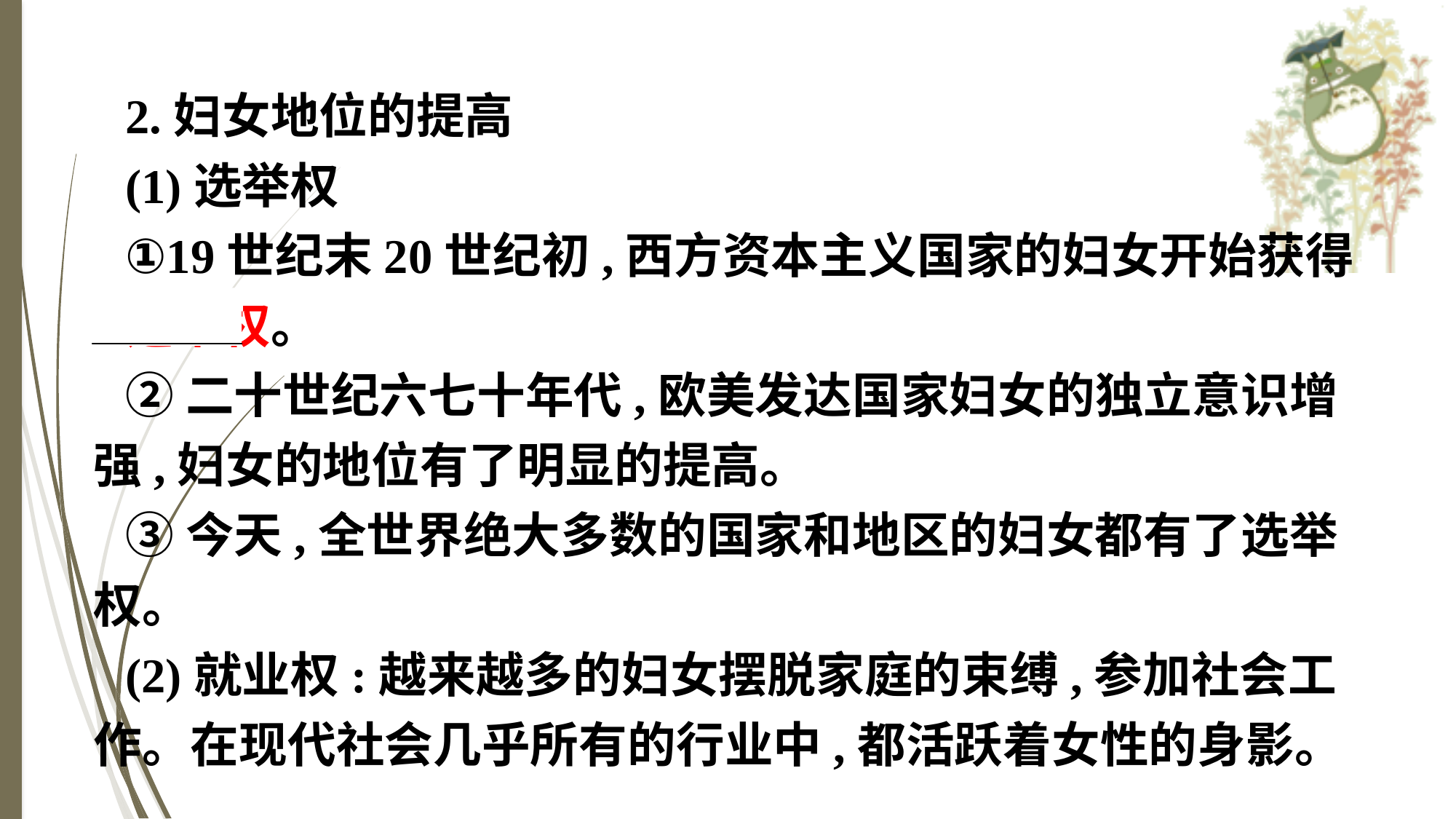

2.妇女地位的提高
(1)选举权
①19世纪末20世纪初,西方资本主义国家的妇女开始获得
选举权。
②二十世纪六七十年代,欧美发达国家妇女的独立意识增强,妇女的地位有了明显的提高。
③今天,全世界绝大多数的国家和地区的妇女都有了选举权。
(2)就业权:越来越多的妇女摆脱家庭的束缚,参加社会工作。在现代社会几乎所有的行业中,都活跃着女性的身影。